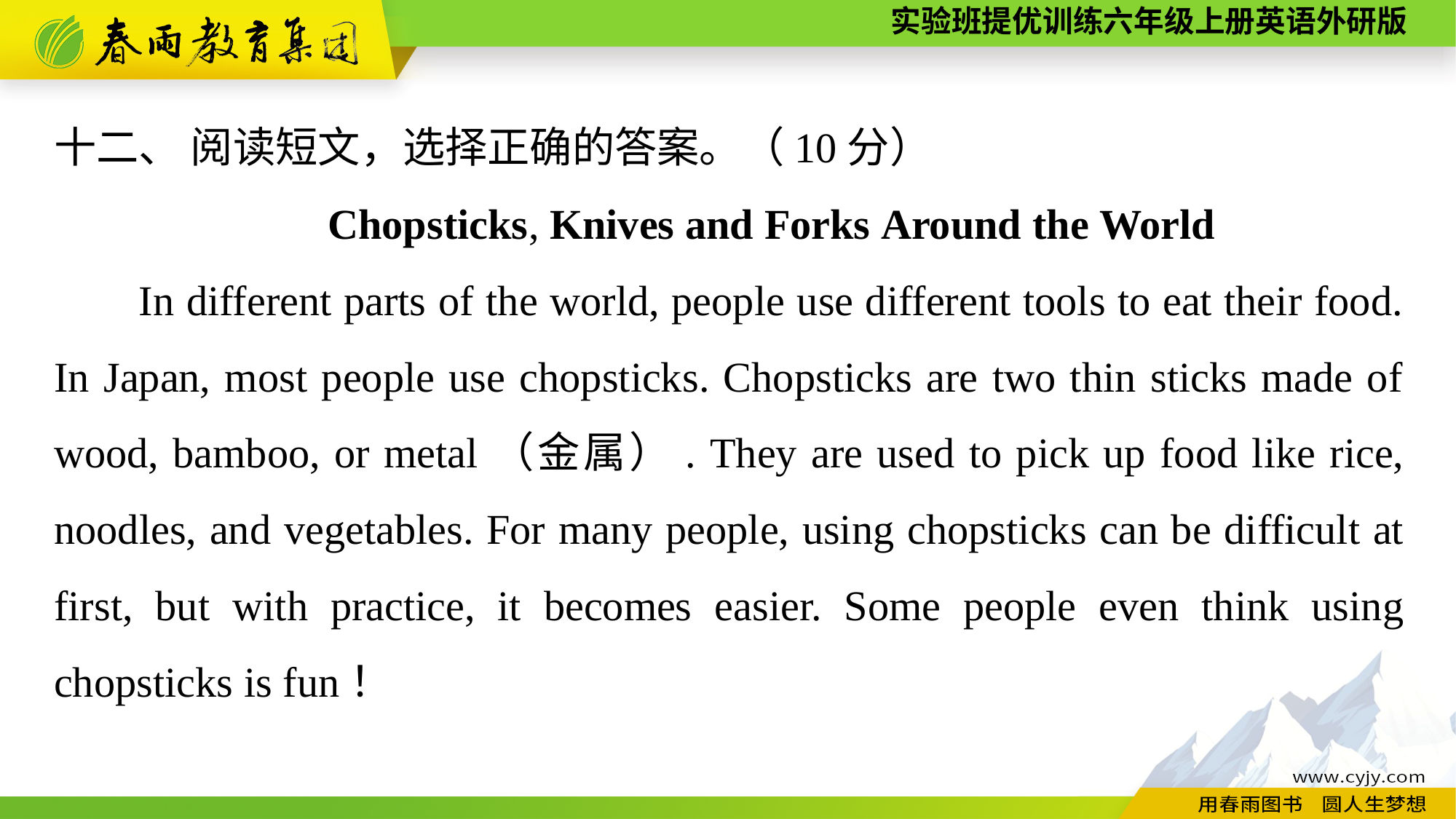

十二、 阅读短文，选择正确的答案。（10分）
Chopsticks, Knives and Forks Around the World
In different parts of the world, people use different tools to eat their food. In Japan, most people use chopsticks. Chopsticks are two thin sticks made of wood, bamboo, or metal（金属）. They are used to pick up food like rice, noodles, and vegetables. For many people, using chopsticks can be difficult at first, but with practice, it becomes easier. Some people even think using chopsticks is fun！